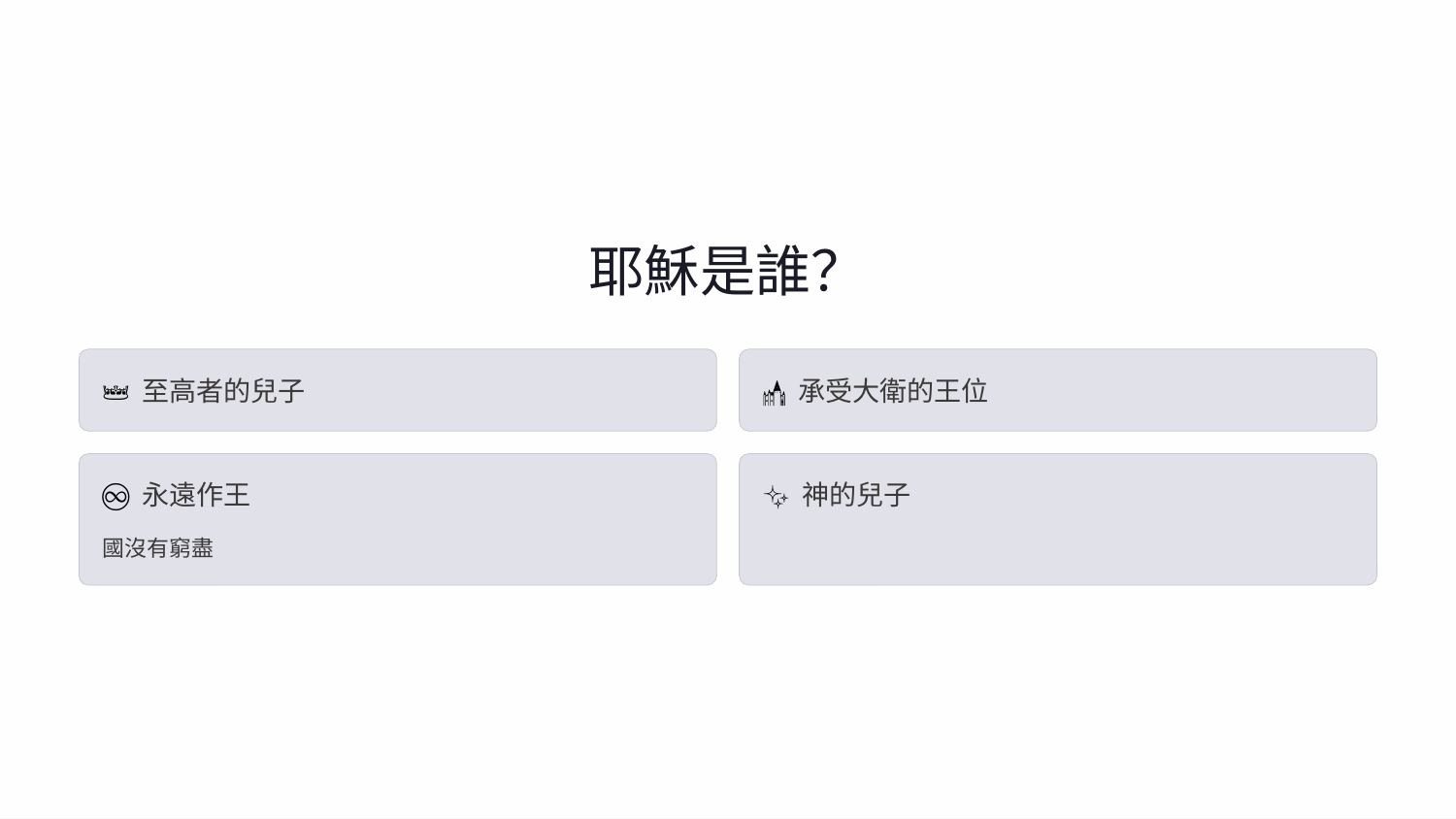

耶穌是誰？

👑 至高者的兒子
🏰 承受大衛的王位

♾️ 永遠作王
✨ 神的兒子
國沒有窮盡